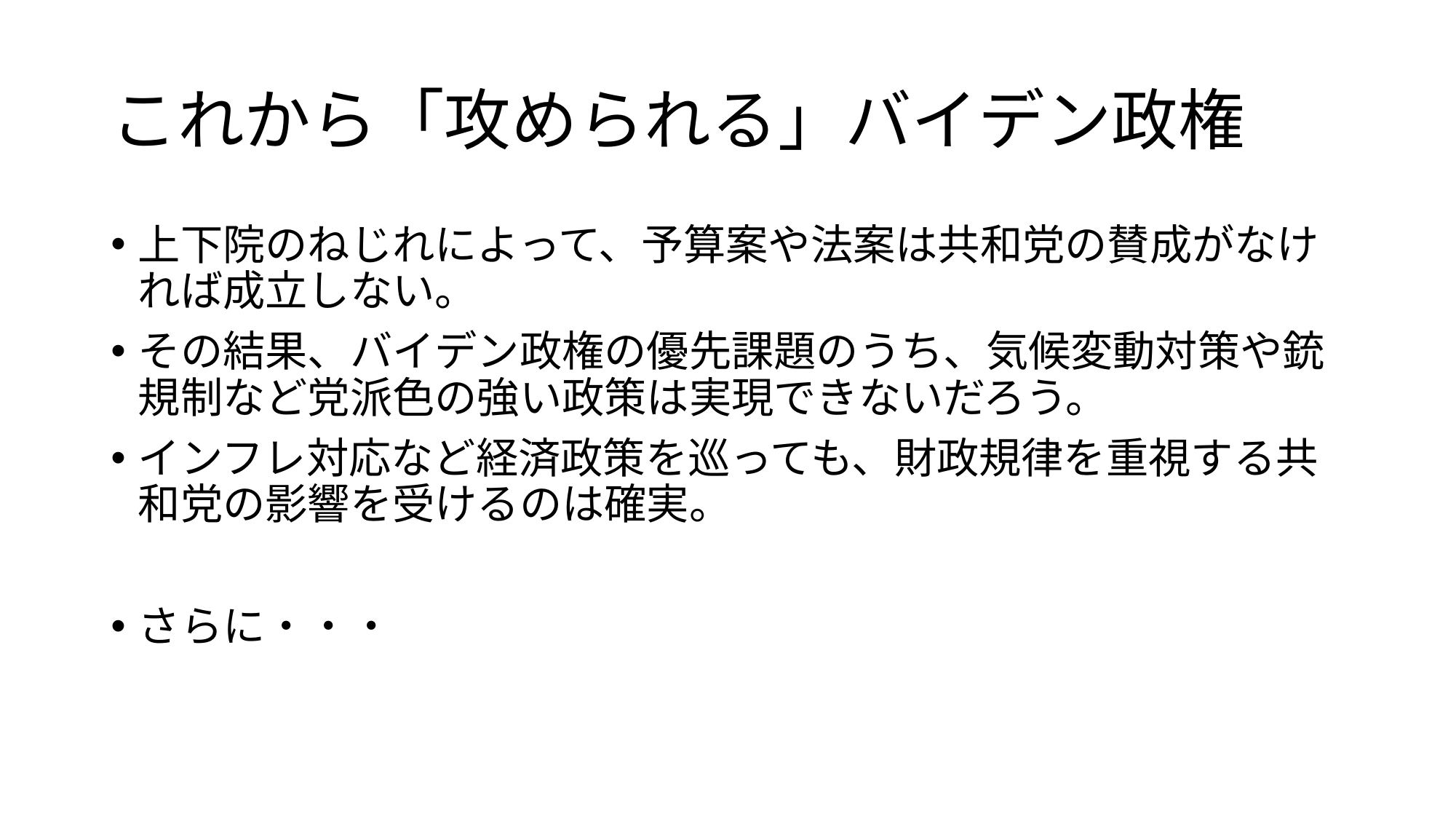

# これから「攻められる」バイデン政権
上下院のねじれによって、予算案や法案は共和党の賛成がなければ成立しない。
その結果、バイデン政権の優先課題のうち、気候変動対策や銃規制など党派色の強い政策は実現できないだろう。
インフレ対応など経済政策を巡っても、財政規律を重視する共和党の影響を受けるのは確実。

さらに・・・